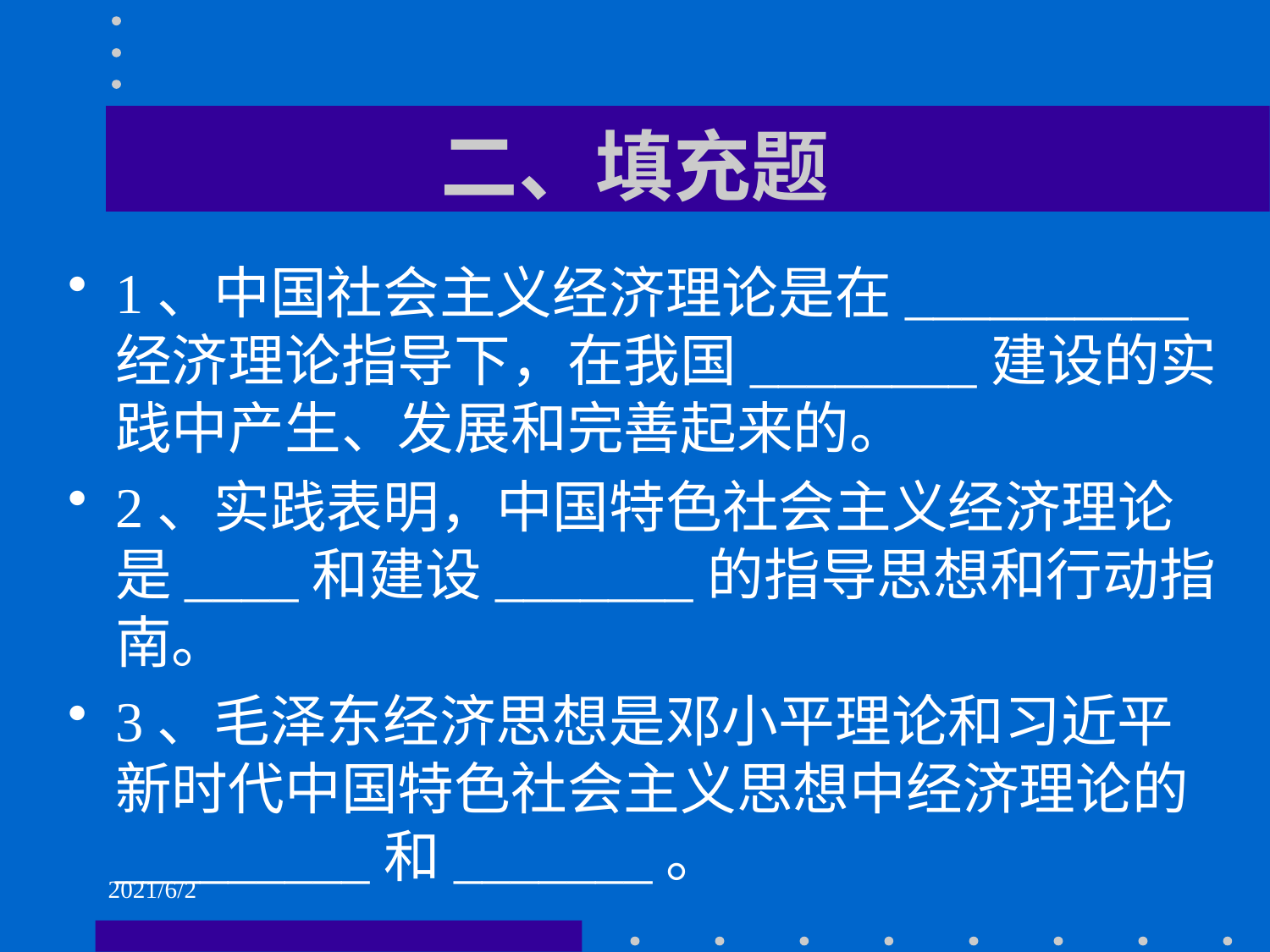

# 二、填充题
1、中国社会主义经济理论是在__________经济理论指导下，在我国________建设的实践中产生、发展和完善起来的。
2、实践表明，中国特色社会主义经济理论是____和建设_______的指导思想和行动指南。
3、毛泽东经济思想是邓小平理论和习近平新时代中国特色社会主义思想中经济理论的_________和_______。
2021/6/2